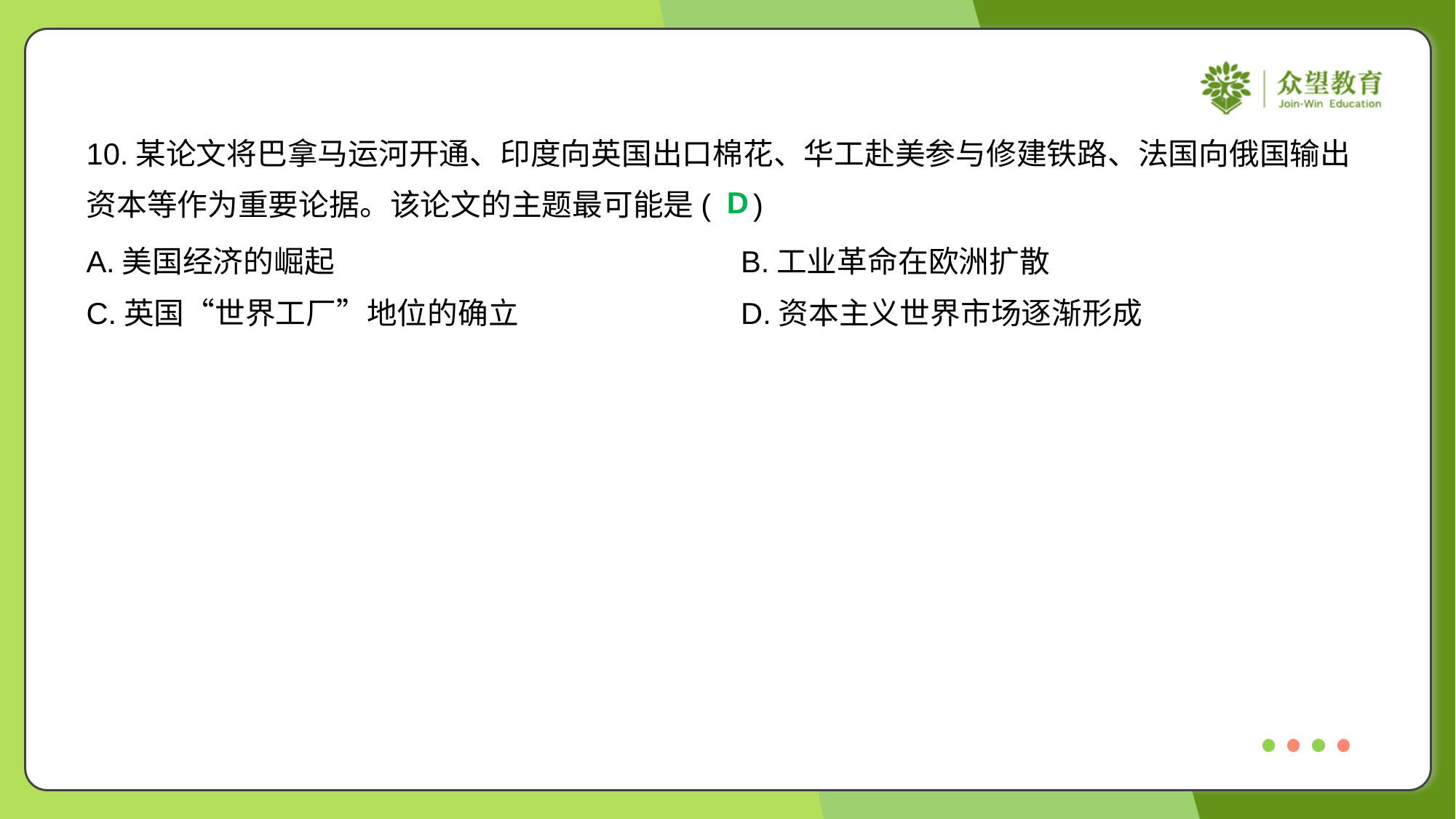

10.某论文将巴拿马运河开通、印度向英国出口棉花、华工赴美参与修建铁路、法国向俄国输出
资本等作为重要论据。该论文的主题最可能是(     )
D
A.美国经济的崛起	B.工业革命在欧洲扩散
C.英国“世界工厂”地位的确立	D.资本主义世界市场逐渐形成